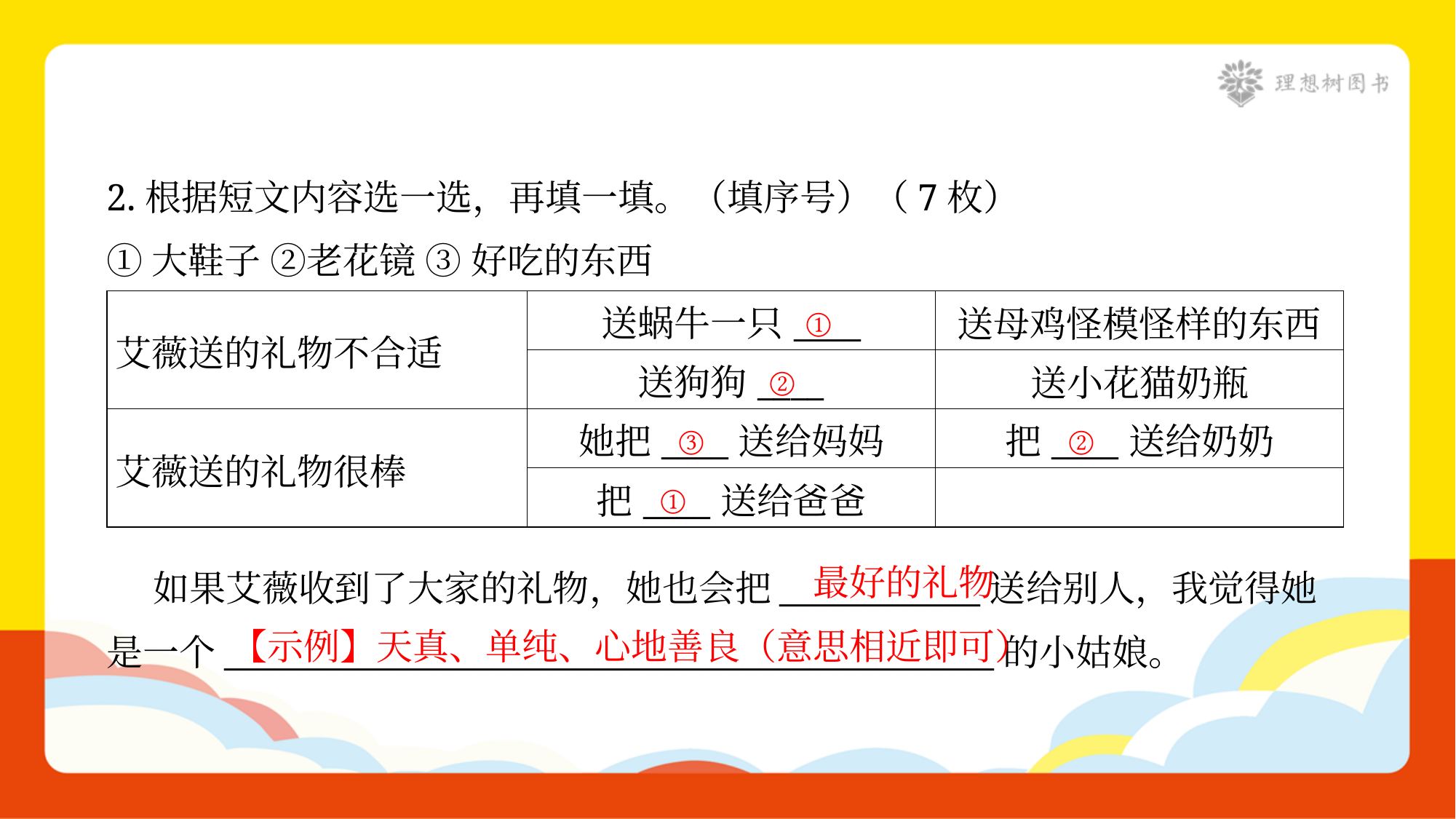

2.根据短文内容选一选，再填一填。（填序号）（7枚）
①大鞋子 ②老花镜 ③ 好吃的东西
①
| 艾薇送的礼物不合适 | 送蜗牛一只\_\_\_\_ | 送母鸡怪模怪样的东西 |
| --- | --- | --- |
|  | 送狗狗\_\_\_\_ | 送小花猫奶瓶 |
| 艾薇送的礼物很棒 | 她把\_\_\_\_送给妈妈 | 把\_\_\_\_送给奶奶 |
|  | 把\_\_\_\_送给爸爸 |  |
②
③
②
①
最好的礼物
    如果艾薇收到了大家的礼物，她也会把____________送给别人，我觉得她
是一个______________________________________________的小姑娘。
【示例】天真、单纯、心地善良（意思相近即可）